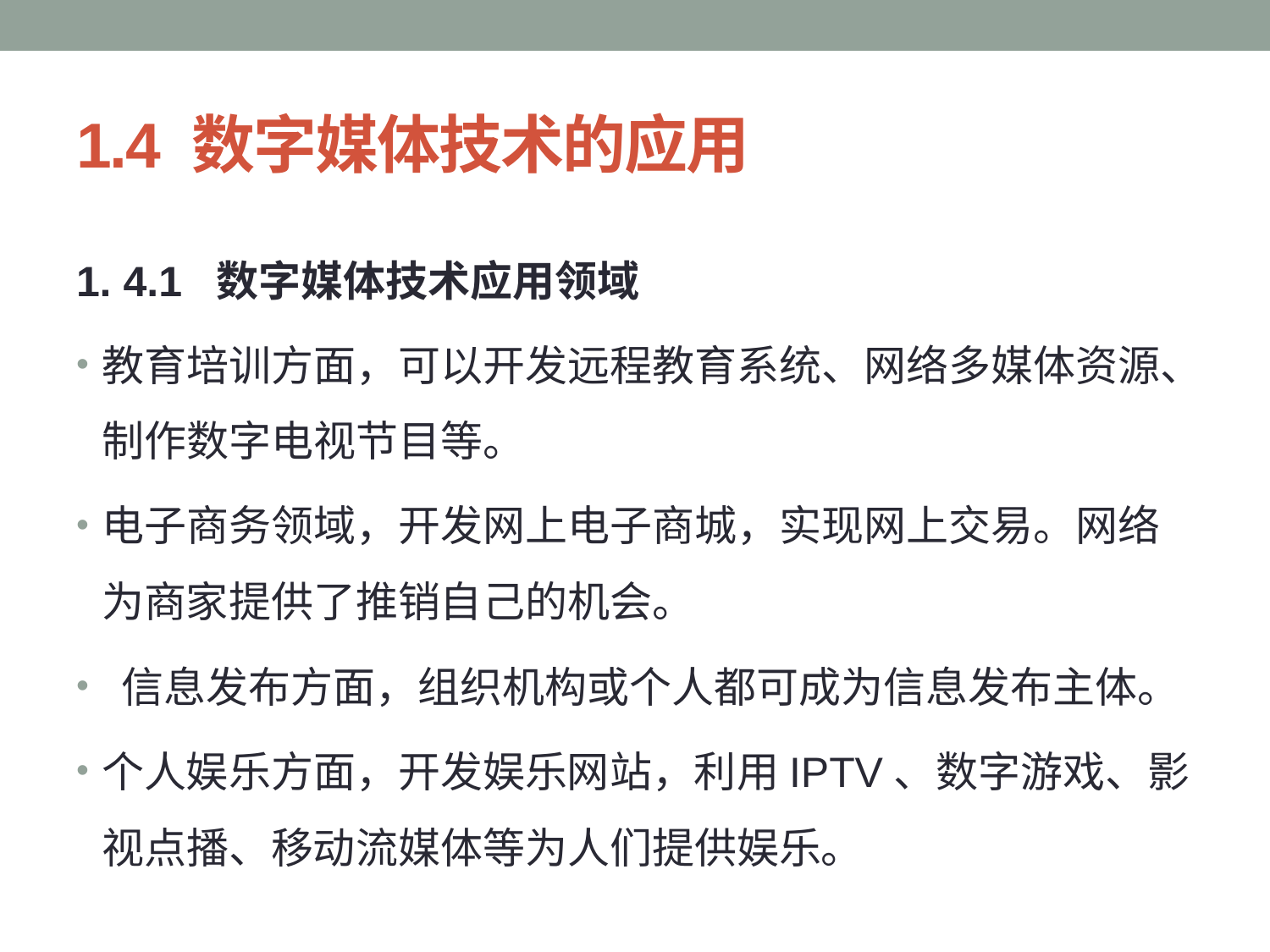

# 1.4 数字媒体技术的应用
1. 4.1  数字媒体技术应用领域
教育培训方面，可以开发远程教育系统、网络多媒体资源、制作数字电视节目等。
电子商务领域，开发网上电子商城，实现网上交易。网络为商家提供了推销自己的机会。
 信息发布方面，组织机构或个人都可成为信息发布主体。
个人娱乐方面，开发娱乐网站，利用IPTV、数字游戏、影视点播、移动流媒体等为人们提供娱乐。